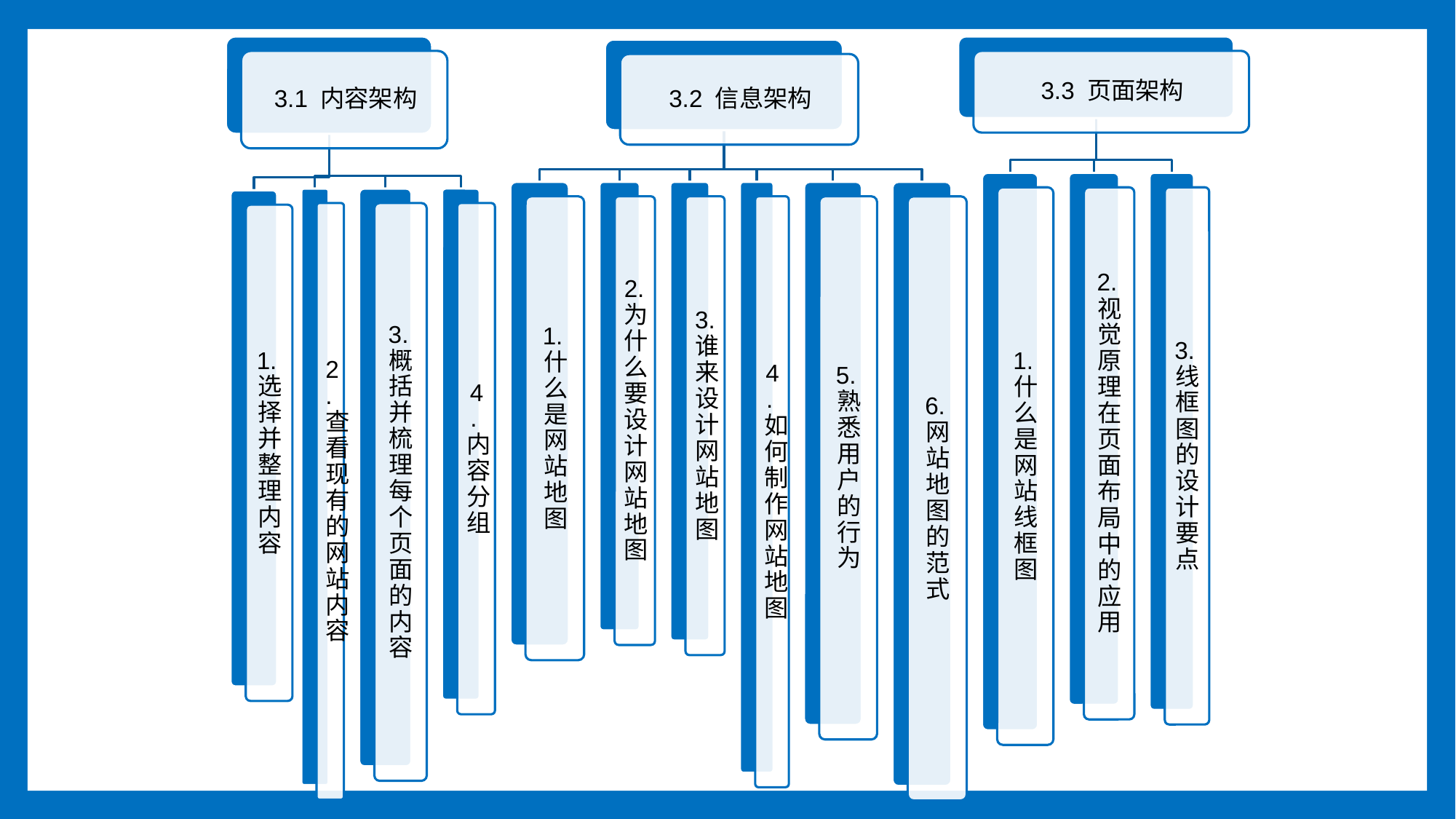

3.1 内容架构
1.选择并整理内容
2.查看现有的网站内容
3.概括并梳理每个页面的内容
4.内容分组
3.2 信息架构
1.什么是网站地图
2.为什么要设计网站地图
3.谁来设计网站地图
4.如何制作网站地图
5.熟悉用户的行为
6.网站地图的范式
3.3 页面架构
1.什么是网站线框图
2.视觉原理在页面布局中的应用
3.线框图的设计要点